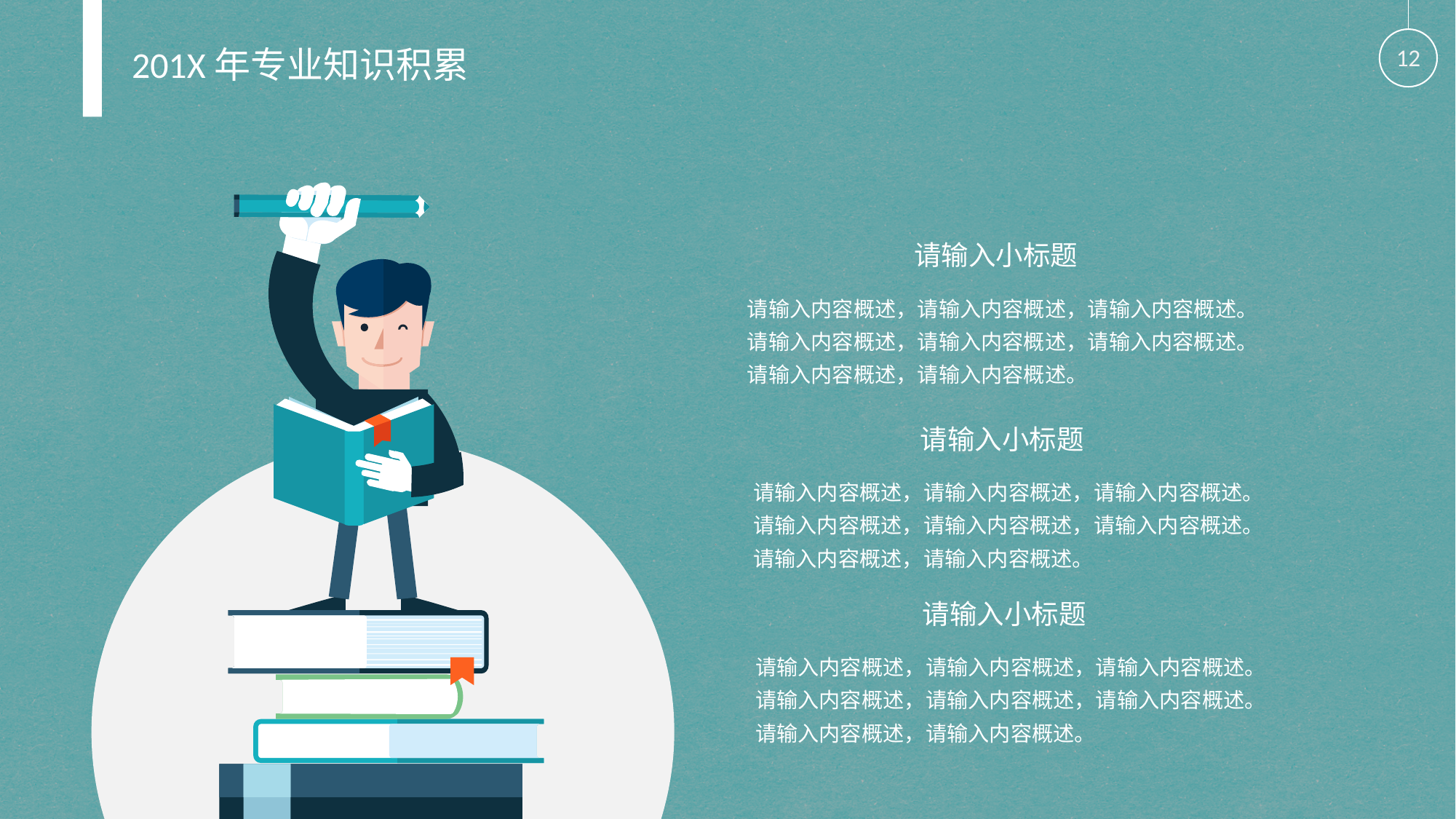

12
201X年专业知识积累

请输入小标题
请输入内容概述，请输入内容概述，请输入内容概述。
请输入内容概述，请输入内容概述，请输入内容概述。
请输入内容概述，请输入内容概述。
请输入小标题
请输入内容概述，请输入内容概述，请输入内容概述。
请输入内容概述，请输入内容概述，请输入内容概述。
请输入内容概述，请输入内容概述。
请输入小标题
请输入内容概述，请输入内容概述，请输入内容概述。
请输入内容概述，请输入内容概述，请输入内容概述。
请输入内容概述，请输入内容概述。